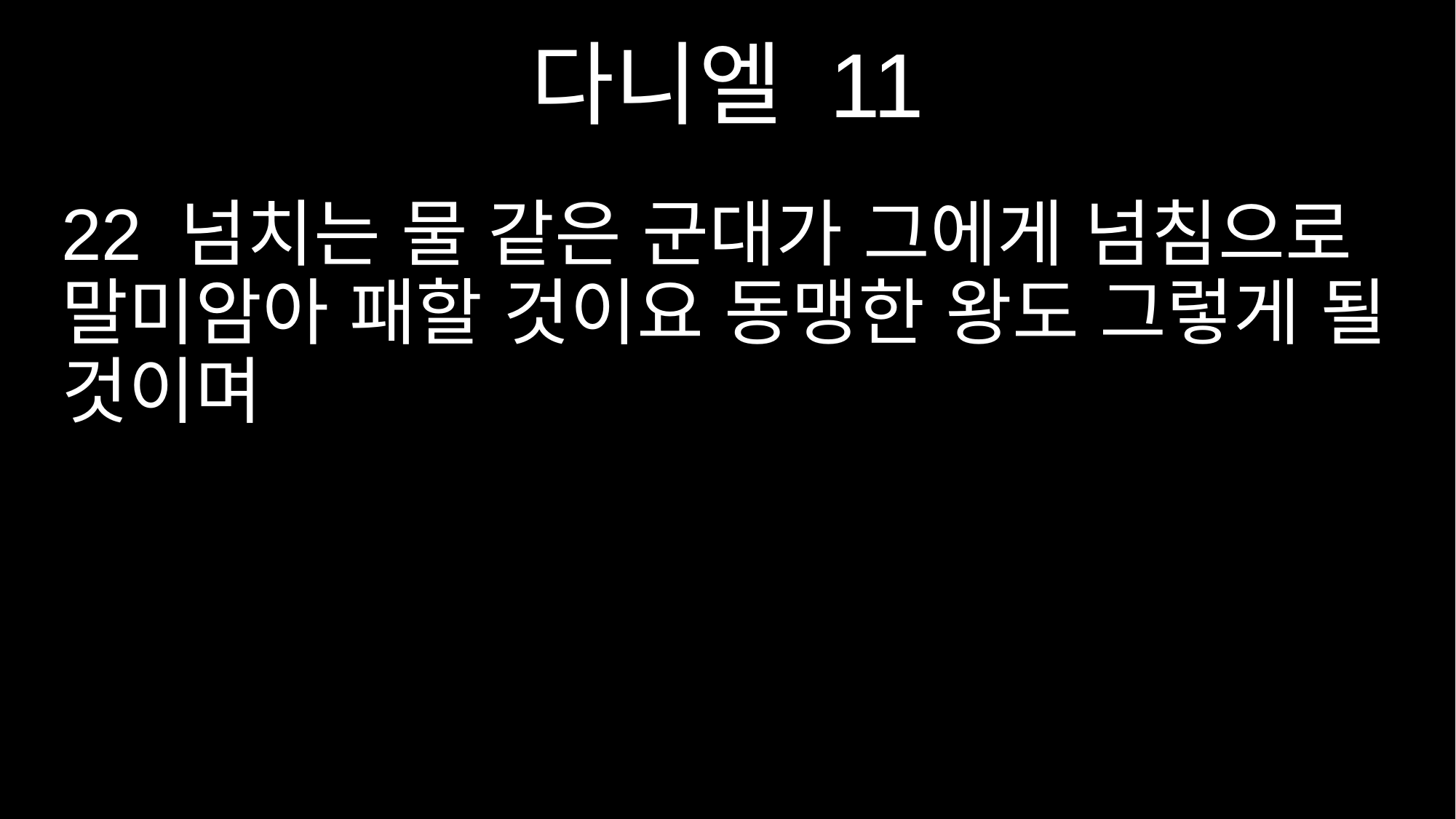

다니엘 11
22 넘치는 물 같은 군대가 그에게 넘침으로 말미암아 패할 것이요 동맹한 왕도 그렇게 될 것이며